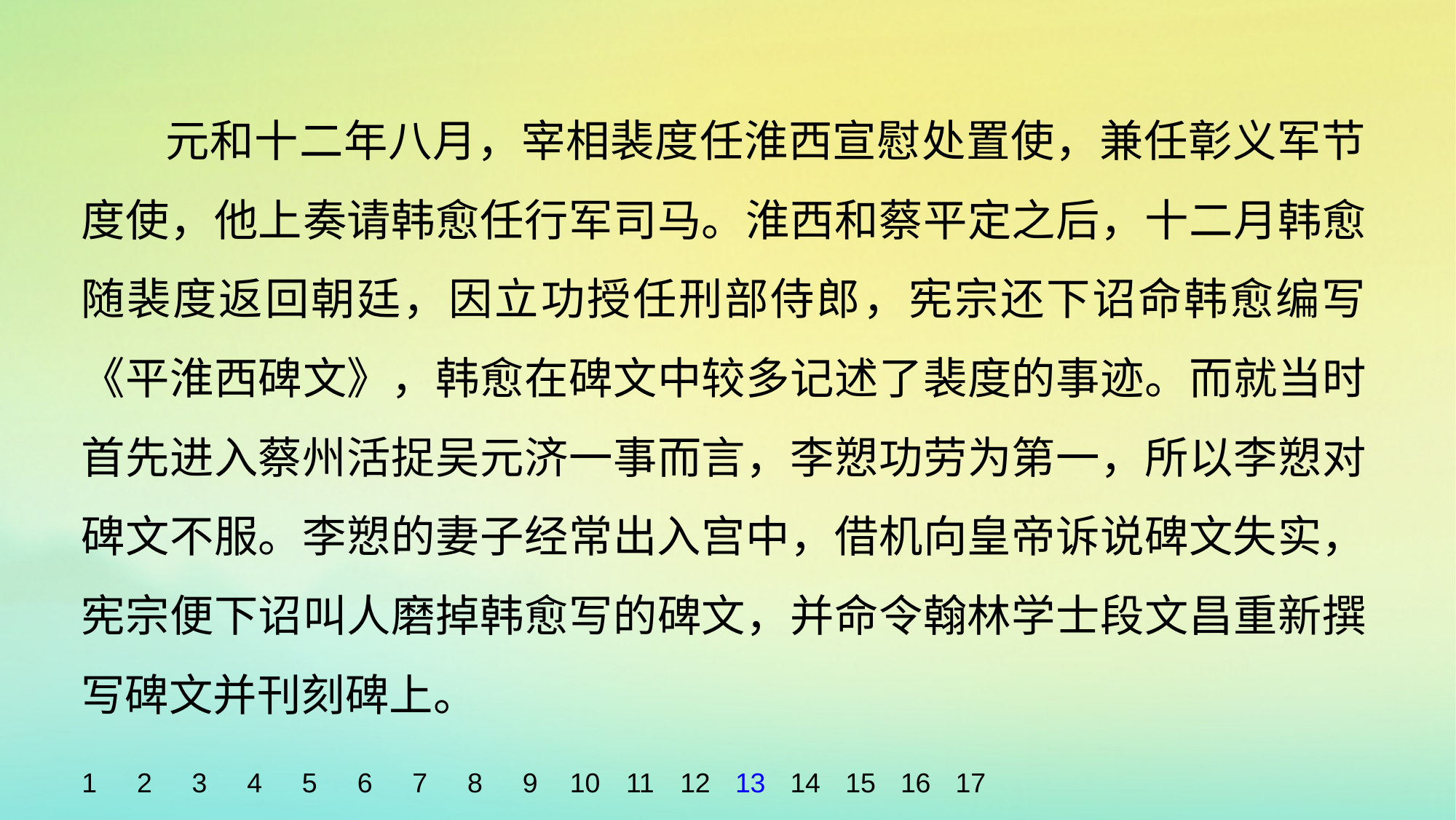

元和十二年八月，宰相裴度任淮西宣慰处置使，兼任彰义军节度使，他上奏请韩愈任行军司马。淮西和蔡平定之后，十二月韩愈随裴度返回朝廷，因立功授任刑部侍郎，宪宗还下诏命韩愈编写《平淮西碑文》，韩愈在碑文中较多记述了裴度的事迹。而就当时首先进入蔡州活捉吴元济一事而言，李愬功劳为第一，所以李愬对碑文不服。李愬的妻子经常出入宫中，借机向皇帝诉说碑文失实，宪宗便下诏叫人磨掉韩愈写的碑文，并命令翰林学士段文昌重新撰写碑文并刊刻碑上。
1
2
3
4
5
6
7
8
9
10
11
12
13
14
15
16
17